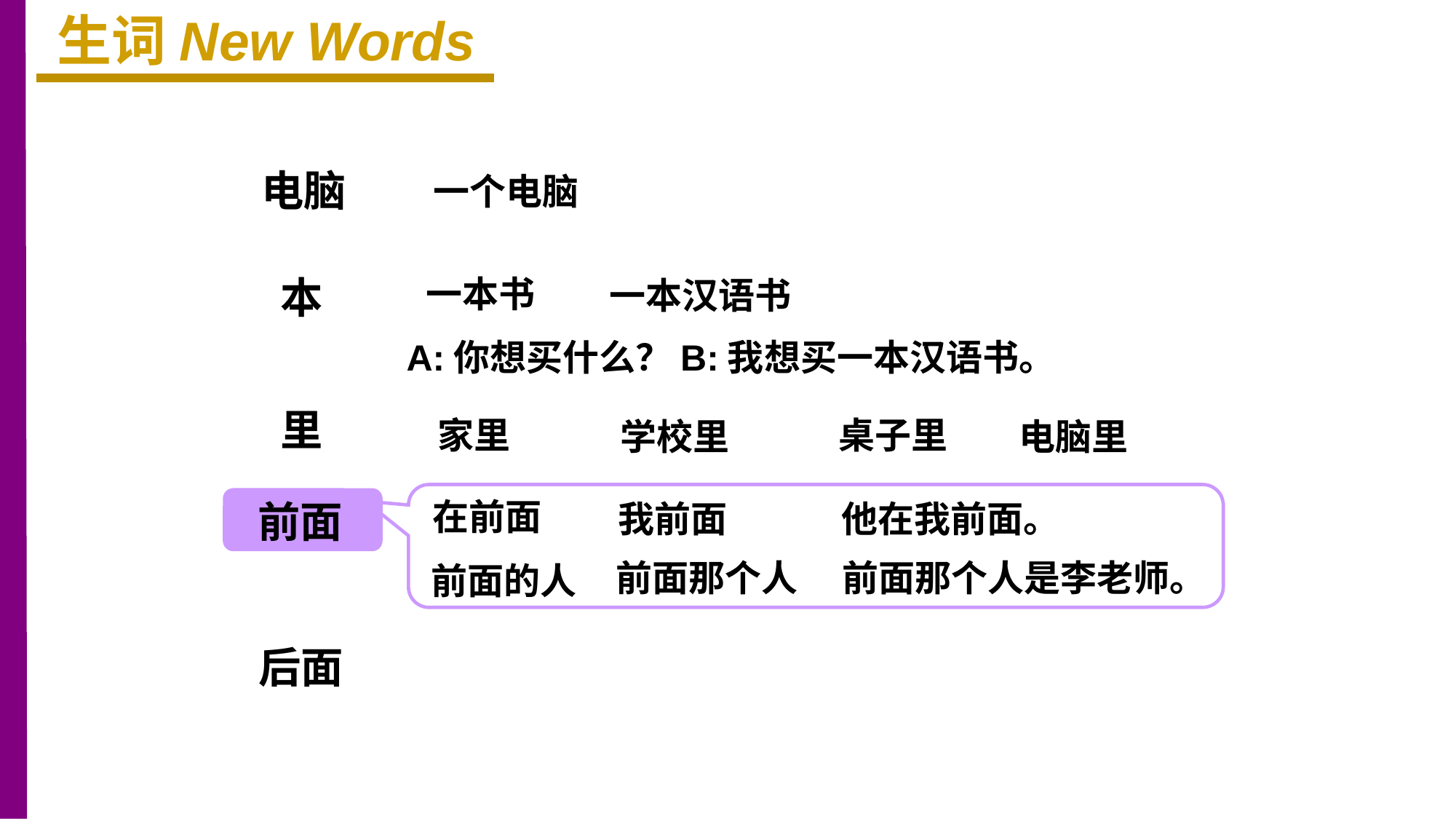

生词New Words
电脑
一个电脑
本
一本书
一本汉语书
A:你想买什么？B:我想买一本汉语书。
里
家里
桌子里
学校里
电脑里

在前面
前面
我前面
他在我前面。
前面那个人
前面那个人是李老师。
前面的人
后面